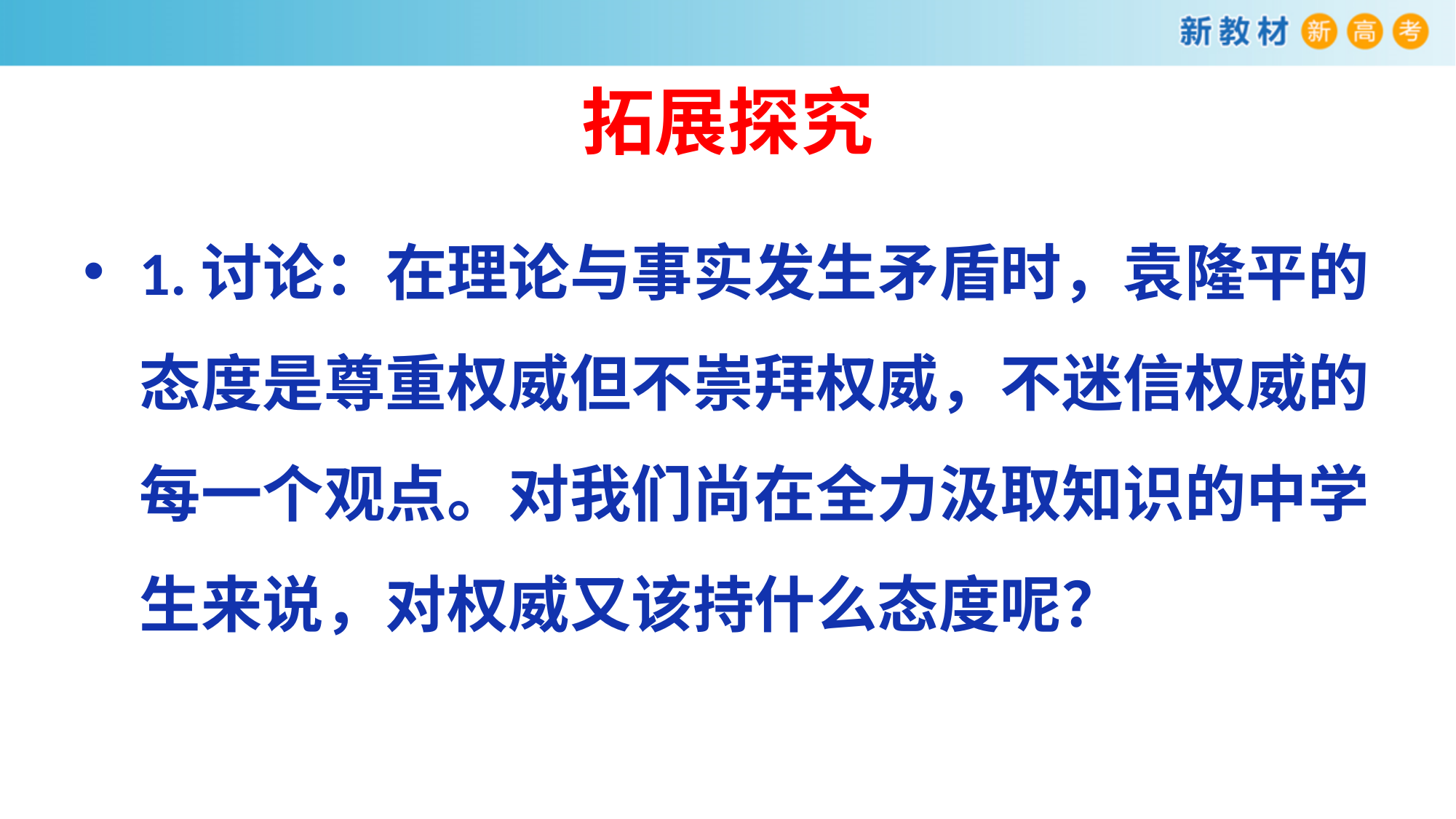

# 拓展探究
1.讨论：在理论与事实发生矛盾时，袁隆平的态度是尊重权威但不崇拜权威，不迷信权威的每一个观点。对我们尚在全力汲取知识的中学生来说，对权威又该持什么态度呢？